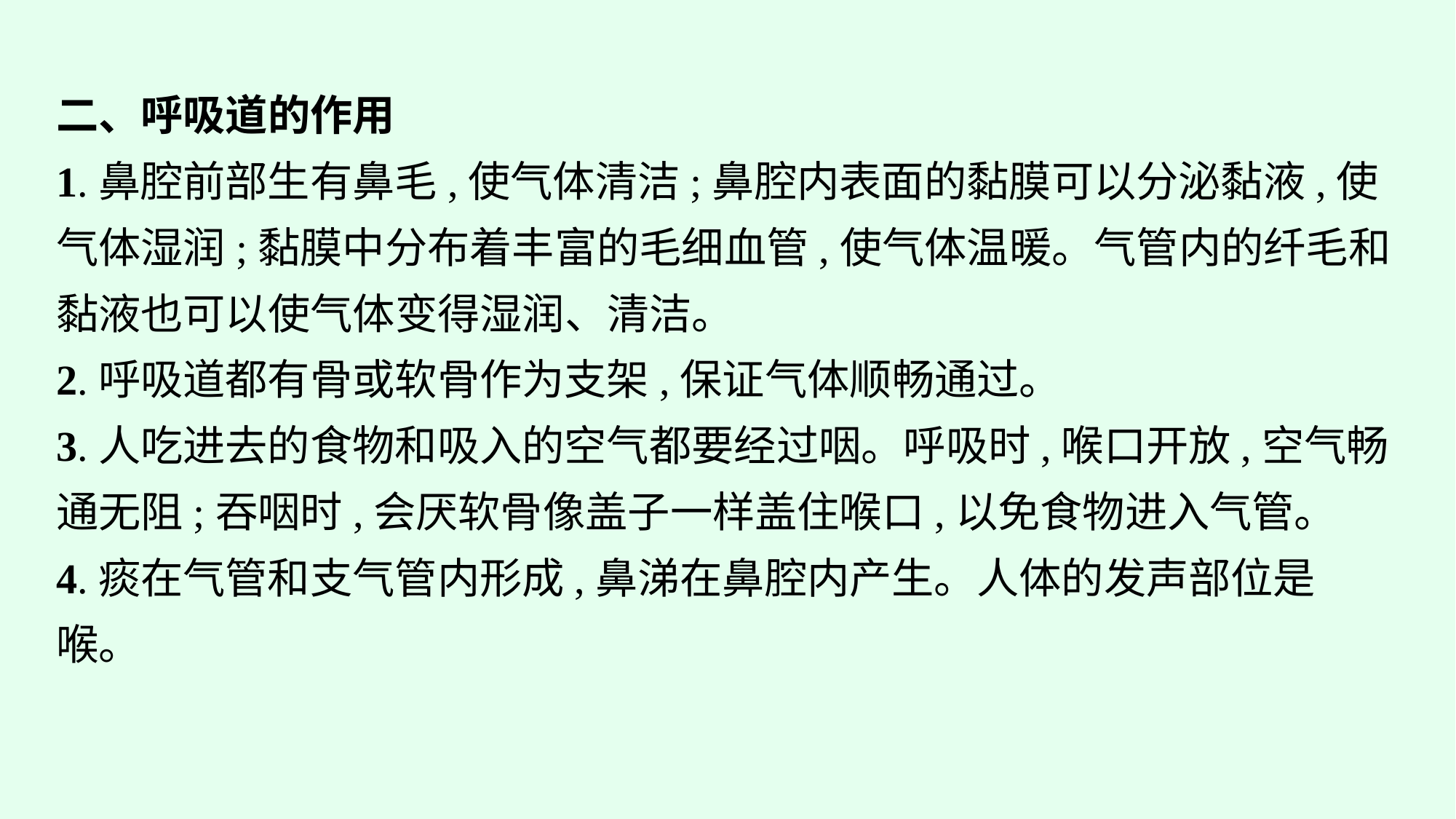

二、呼吸道的作用
1.鼻腔前部生有鼻毛,使气体清洁;鼻腔内表面的黏膜可以分泌黏液,使气体湿润;黏膜中分布着丰富的毛细血管,使气体温暖。气管内的纤毛和黏液也可以使气体变得湿润、清洁。
2.呼吸道都有骨或软骨作为支架,保证气体顺畅通过。
3.人吃进去的食物和吸入的空气都要经过咽。呼吸时,喉口开放,空气畅通无阻;吞咽时,会厌软骨像盖子一样盖住喉口,以免食物进入气管。
4.痰在气管和支气管内形成,鼻涕在鼻腔内产生。人体的发声部位是喉。